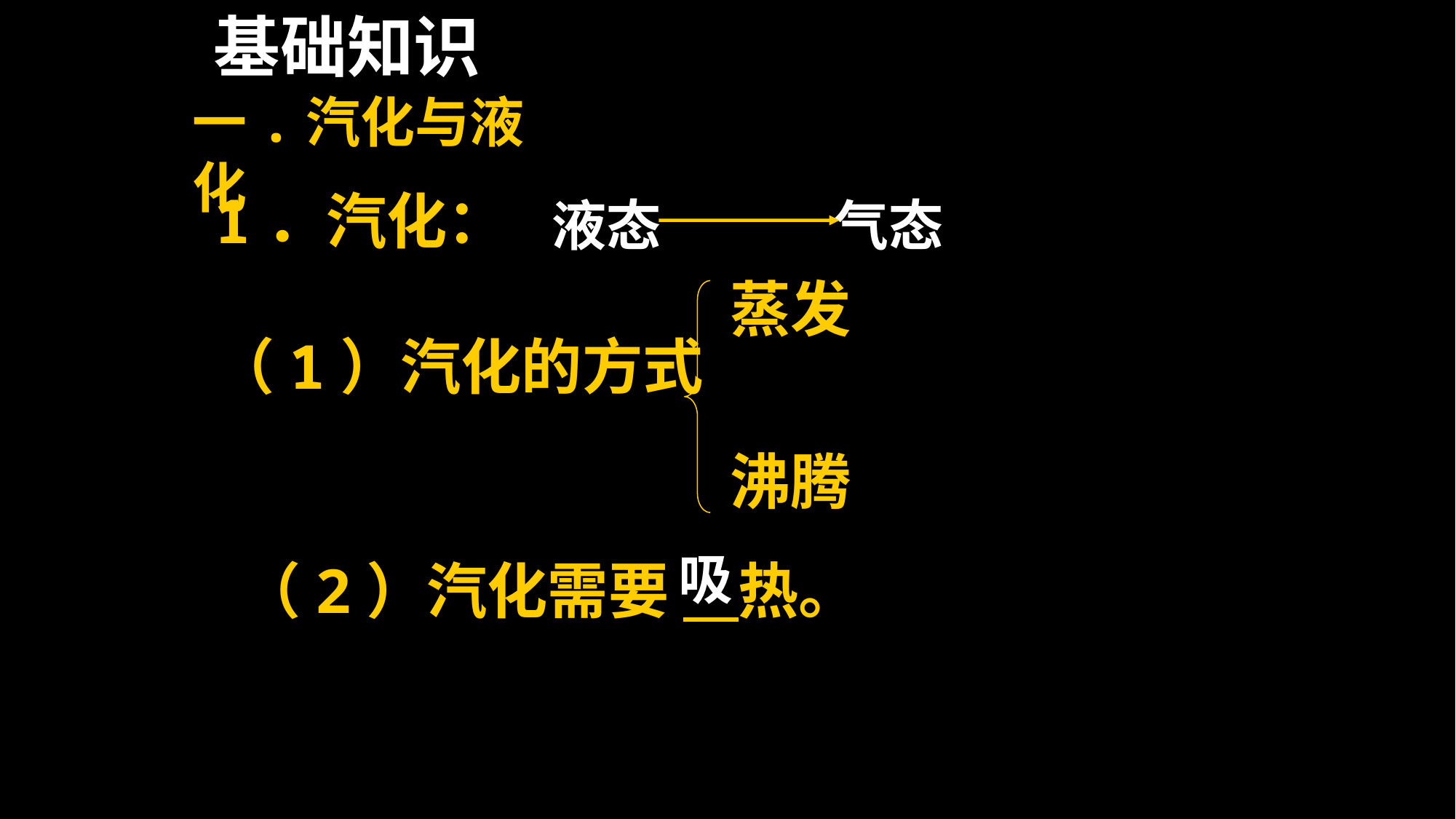

基础知识
一.汽化与液化
 1．汽化：
液态              气态

蒸发

（1）汽化的方式
沸腾
吸
（2）汽化需要     热。